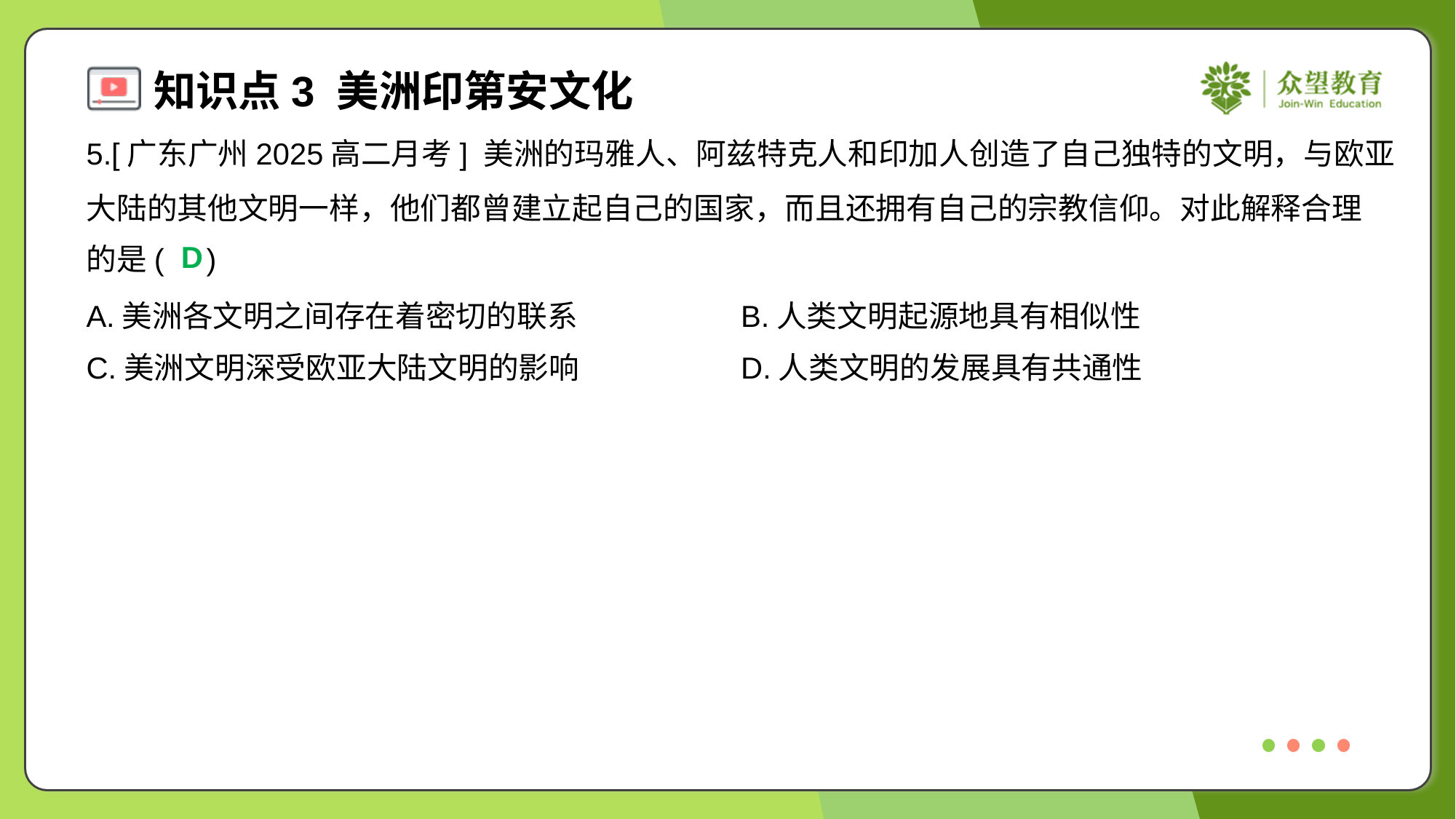

5.[广东广州2025高二月考] 美洲的玛雅人、阿兹特克人和印加人创造了自己独特的文明，与欧亚
大陆的其他文明一样，他们都曾建立起自己的国家，而且还拥有自己的宗教信仰。对此解释合理
的是(     )
D
A.美洲各文明之间存在着密切的联系	B.人类文明起源地具有相似性
C.美洲文明深受欧亚大陆文明的影响	D.人类文明的发展具有共通性